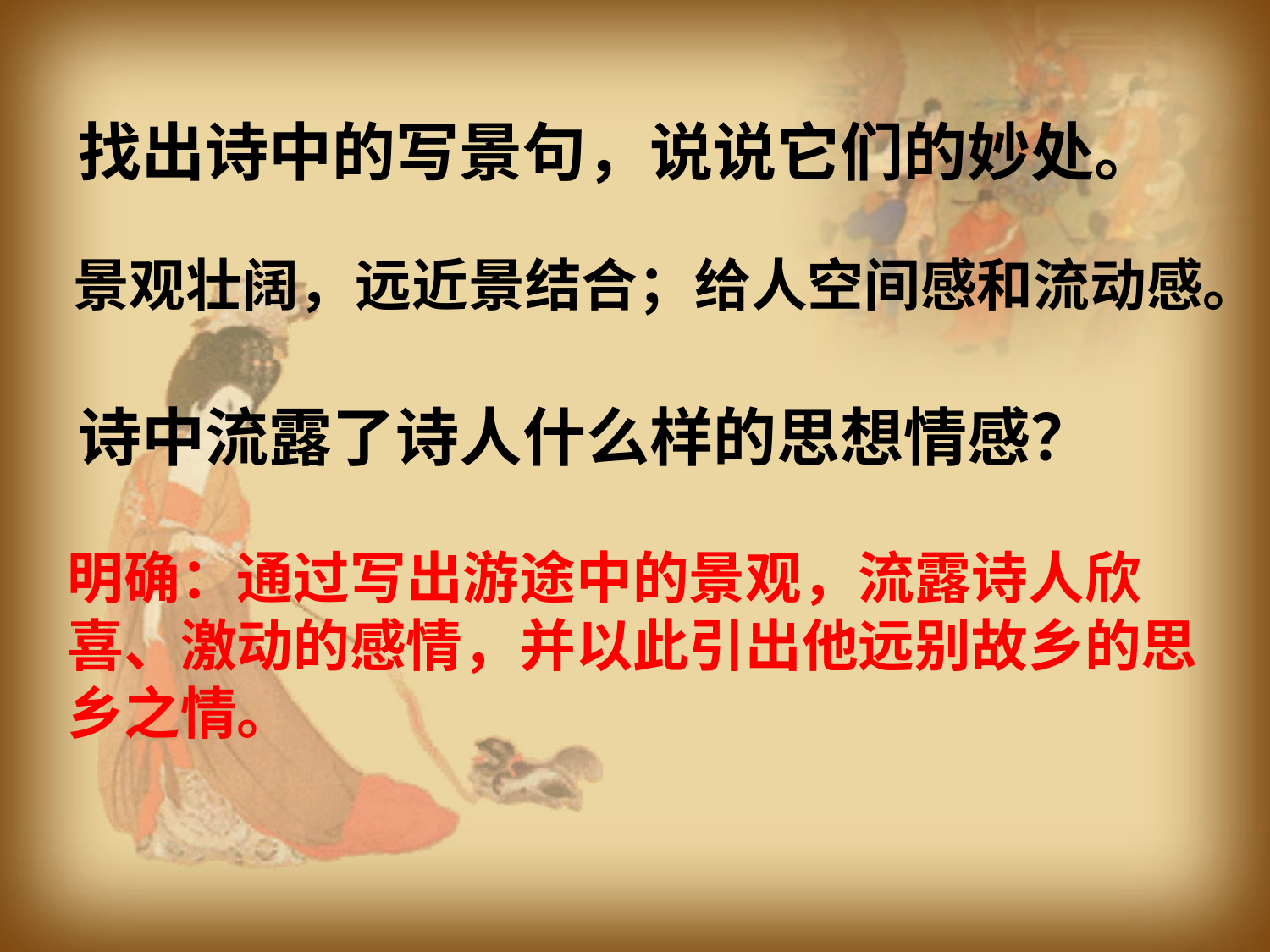

找出诗中的写景句，说说它们的妙处。

景观壮阔，远近景结合；给人空间感和流动感。
诗中流露了诗人什么样的思想情感？
明确：通过写出游途中的景观，流露诗人欣喜、激动的感情，并以此引出他远别故乡的思乡之情。